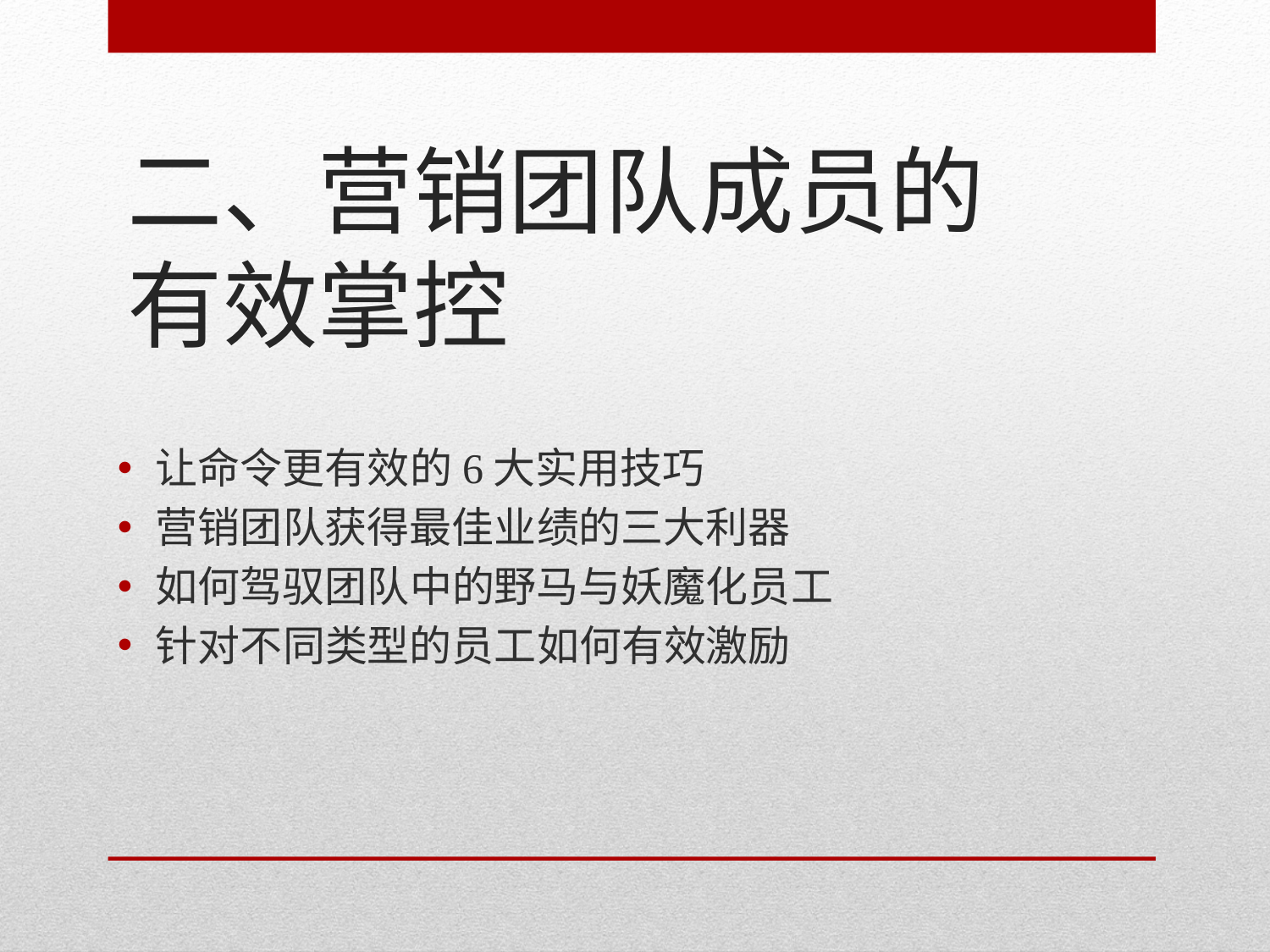

# 二、营销团队成员的有效掌控
让命令更有效的6大实用技巧
营销团队获得最佳业绩的三大利器
如何驾驭团队中的野马与妖魔化员工
针对不同类型的员工如何有效激励